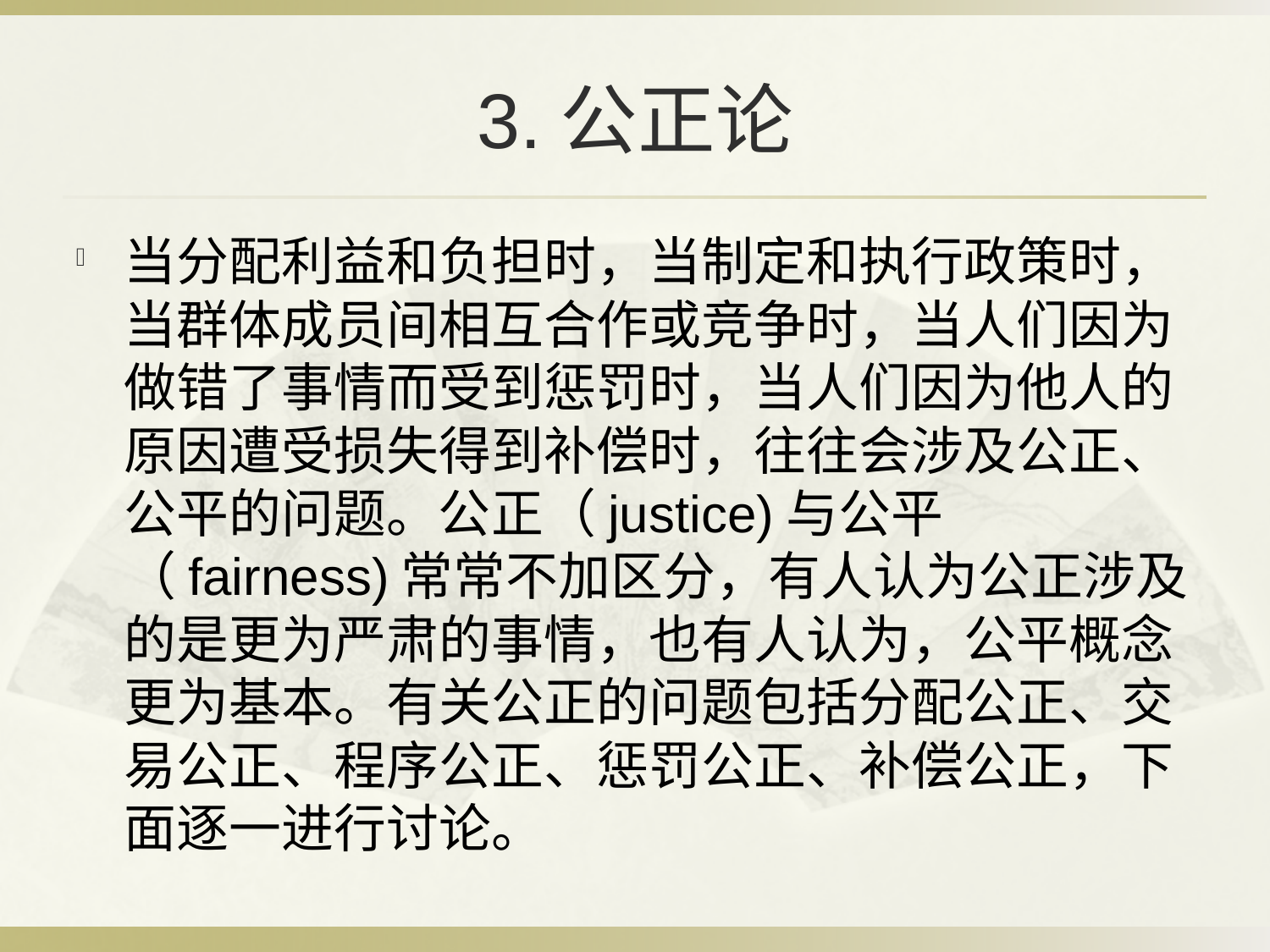

# 3.公正论
当分配利益和负担时，当制定和执行政策时，当群体成员间相互合作或竞争时，当人们因为做错了事情而受到惩罚时，当人们因为他人的原因遭受损失得到补偿时，往往会涉及公正、公平的问题。公正（justice)与公平（fairness)常常不加区分，有人认为公正涉及的是更为严肃的事情，也有人认为，公平概念更为基本。有关公正的问题包括分配公正、交易公正、程序公正、惩罚公正、补偿公正，下面逐一进行讨论。